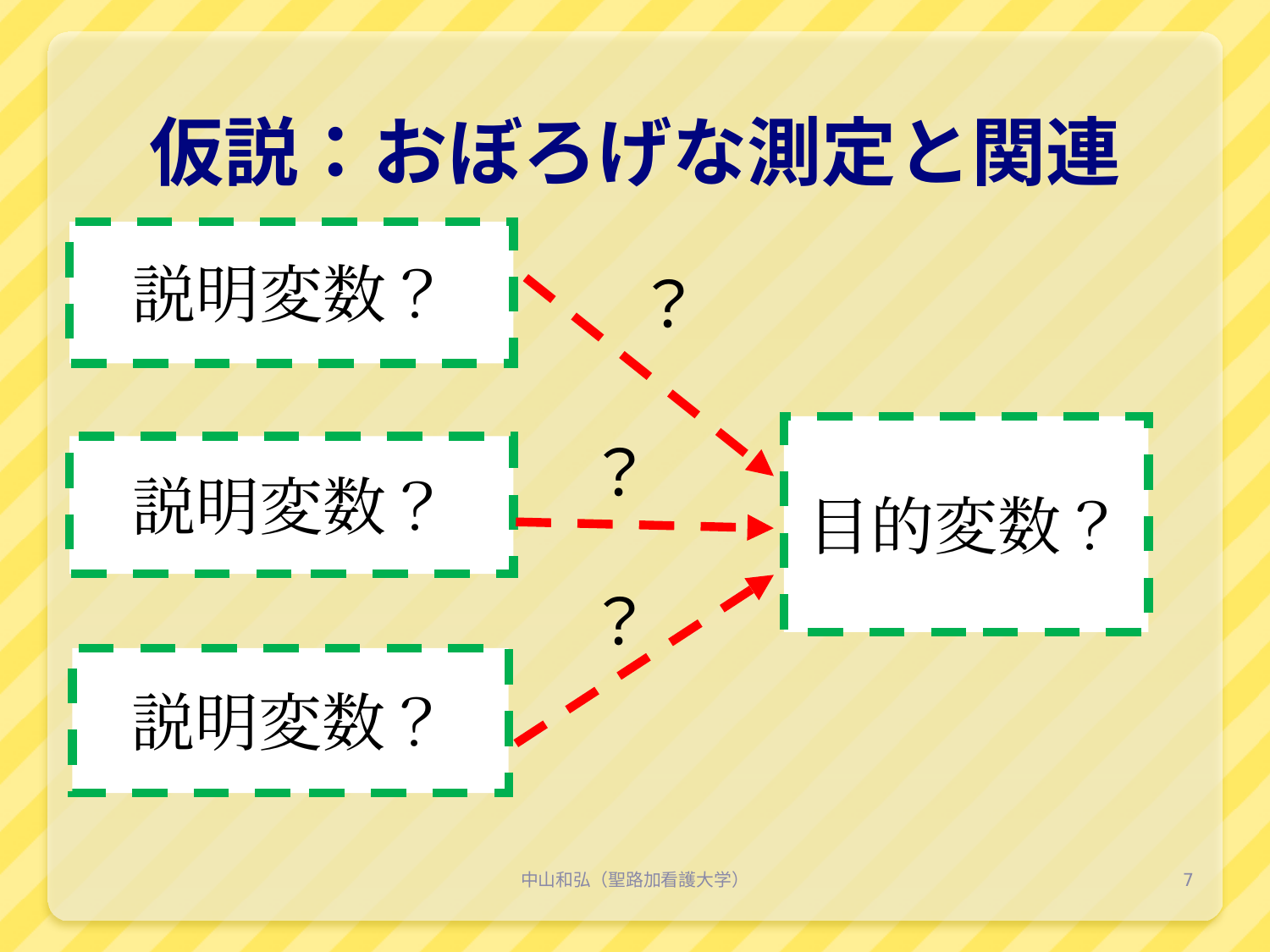

# 仮説：おぼろげな測定と関連
説明変数？

目的変数？
説明変数？

説明変数？
？
？
？
中山和弘（聖路加看護大学）
7